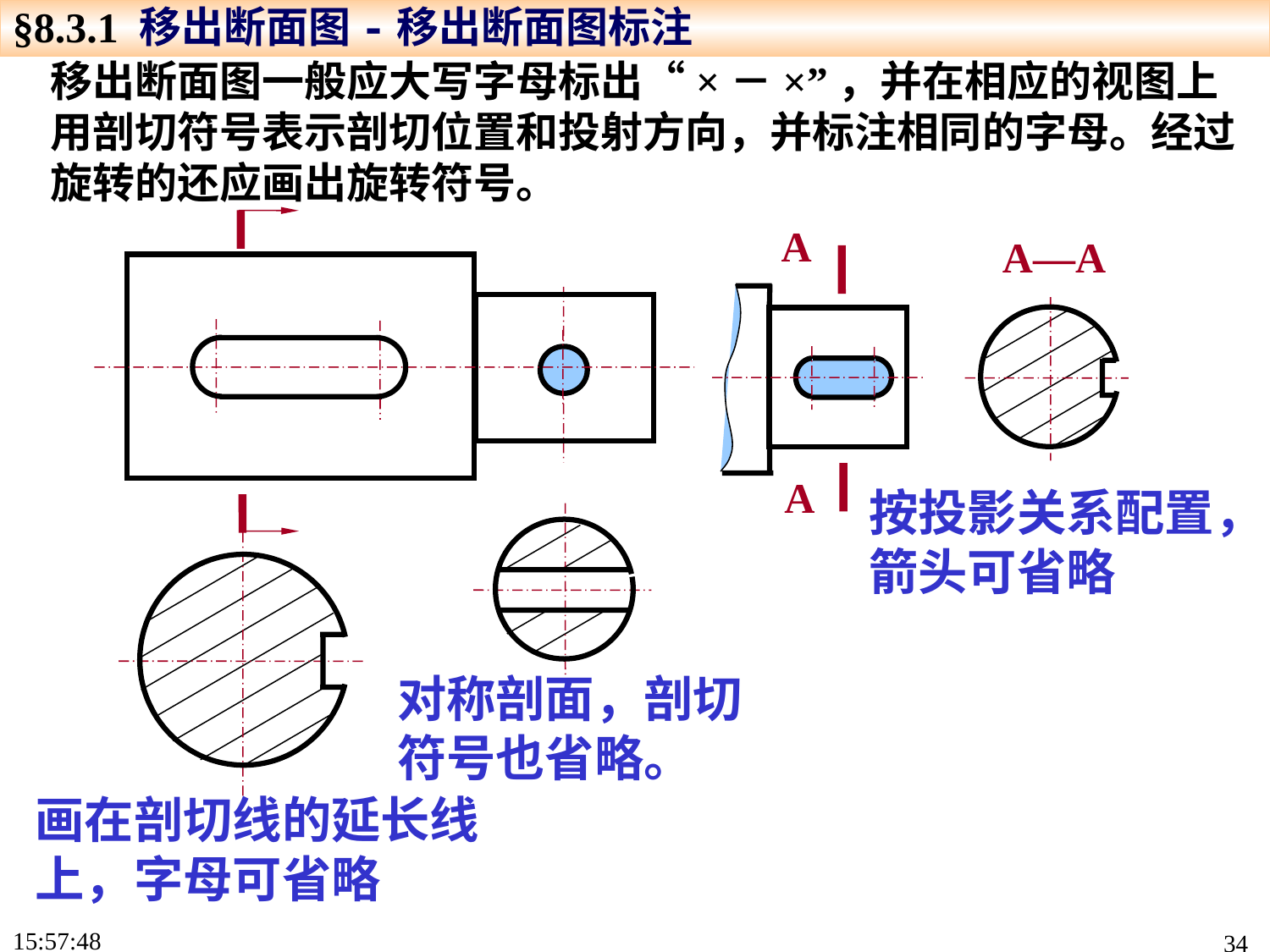

§8.3.1 移出断面图-移出断面图标注
移出断面图一般应大写字母标出“×－×”，并在相应的视图上用剖切符号表示剖切位置和投射方向，并标注相同的字母。经过旋转的还应画出旋转符号。

A

A
A—A

按投影关系配置，箭头可省略

对称剖面，剖切符号也省略。
画在剖切线的延长线上，字母可省略
15:57:48
34